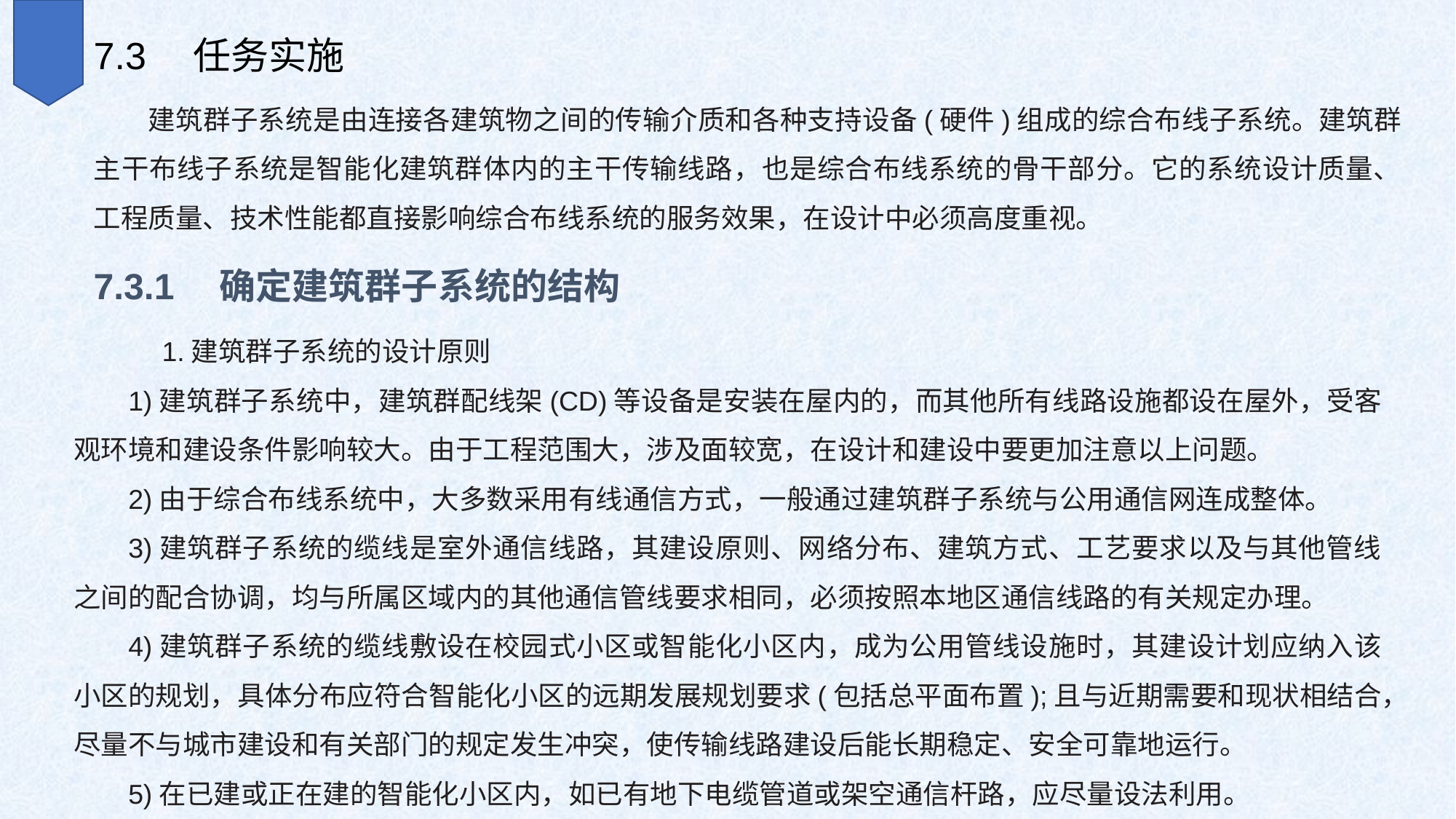

7.3　任务实施
建筑群子系统是由连接各建筑物之间的传输介质和各种支持设备(硬件)组成的综合布线子系统。建筑群主干布线子系统是智能化建筑群体内的主干传输线路，也是综合布线系统的骨干部分。它的系统设计质量、工程质量、技术性能都直接影响综合布线系统的服务效果，在设计中必须高度重视。
7.3.1　确定建筑群子系统的结构
　1.建筑群子系统的设计原则
1)建筑群子系统中，建筑群配线架(CD)等设备是安装在屋内的，而其他所有线路设施都设在屋外，受客观环境和建设条件影响较大。由于工程范围大，涉及面较宽，在设计和建设中要更加注意以上问题。
2)由于综合布线系统中，大多数采用有线通信方式，一般通过建筑群子系统与公用通信网连成整体。
3)建筑群子系统的缆线是室外通信线路，其建设原则、网络分布、建筑方式、工艺要求以及与其他管线之间的配合协调，均与所属区域内的其他通信管线要求相同，必须按照本地区通信线路的有关规定办理。
4)建筑群子系统的缆线敷设在校园式小区或智能化小区内，成为公用管线设施时，其建设计划应纳入该小区的规划，具体分布应符合智能化小区的远期发展规划要求(包括总平面布置);且与近期需要和现状相结合，尽量不与城市建设和有关部门的规定发生冲突，使传输线路建设后能长期稳定、安全可靠地运行。
5)在已建或正在建的智能化小区内，如已有地下电缆管道或架空通信杆路，应尽量设法利用。